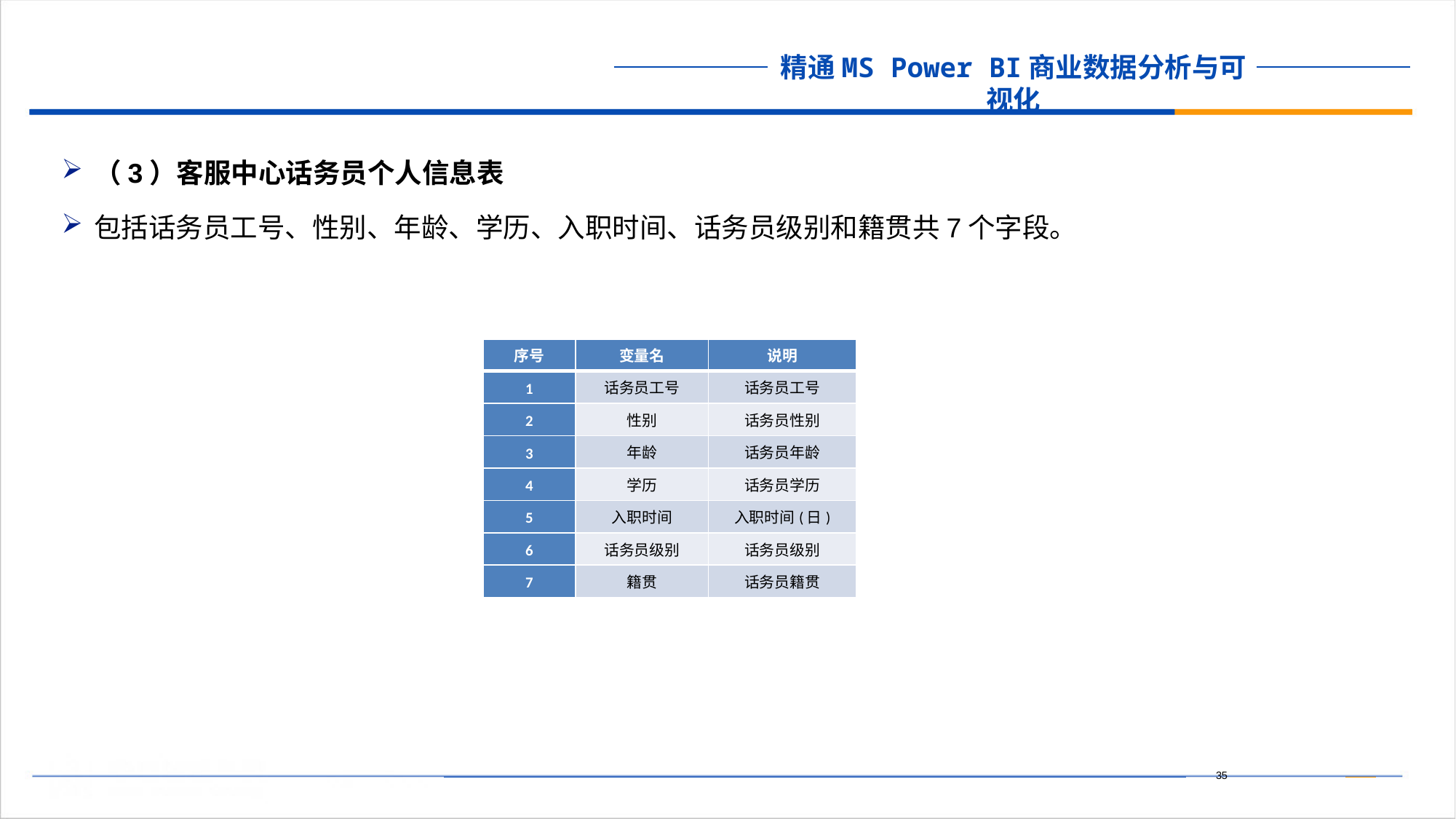

（3）客服中心话务员个人信息表
包括话务员工号、性别、年龄、学历、入职时间、话务员级别和籍贯共7个字段。
| 序号 | 变量名 | 说明 |
| --- | --- | --- |
| 1 | 话务员工号 | 话务员工号 |
| 2 | 性别 | 话务员性别 |
| 3 | 年龄 | 话务员年龄 |
| 4 | 学历 | 话务员学历 |
| 5 | 入职时间 | 入职时间(日) |
| 6 | 话务员级别 | 话务员级别 |
| 7 | 籍贯 | 话务员籍贯 |